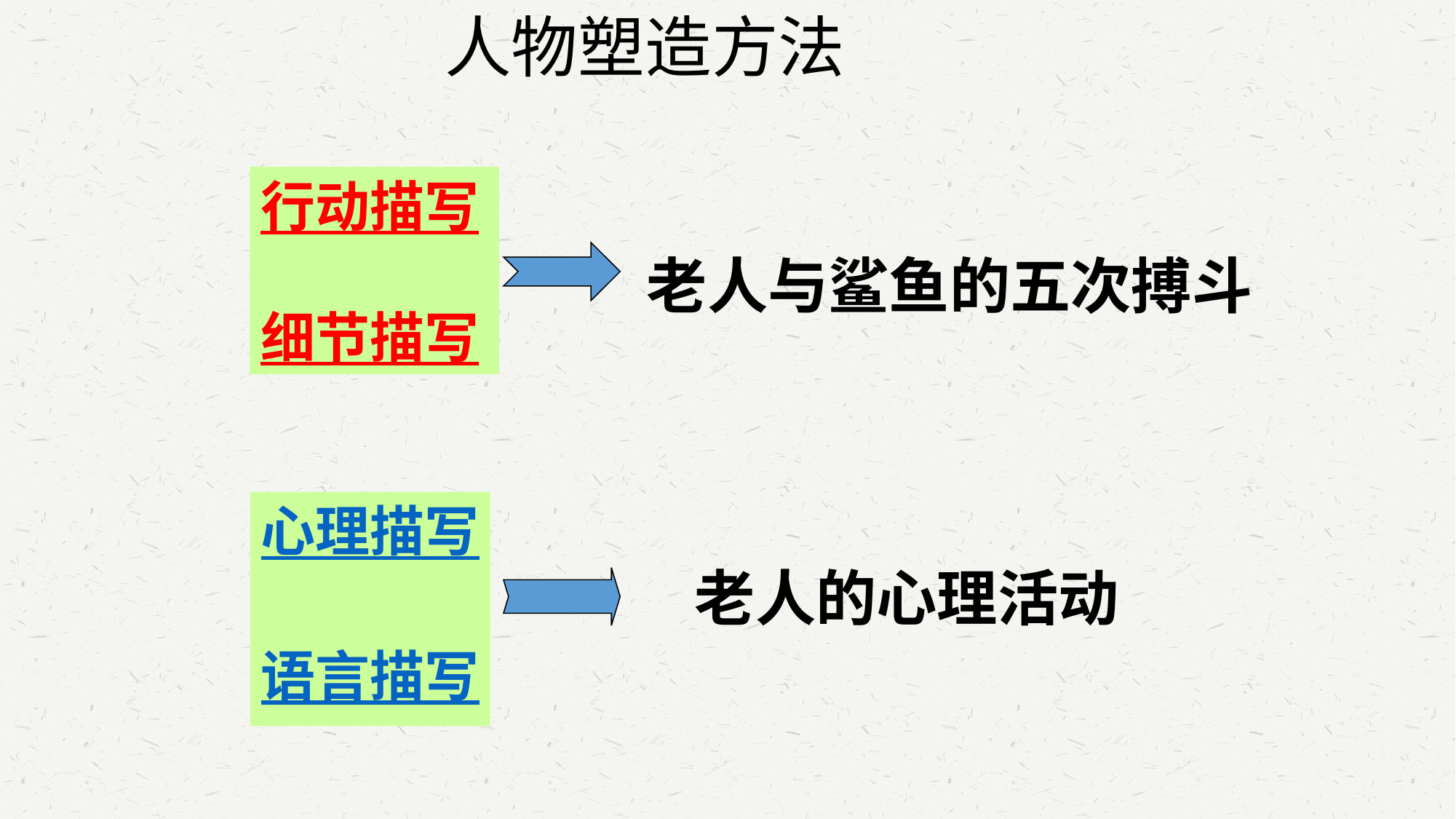

人物塑造方法
行动描写

细节描写

老人与鲨鱼的五次搏斗
心理描写

语言描写
老人的心理活动